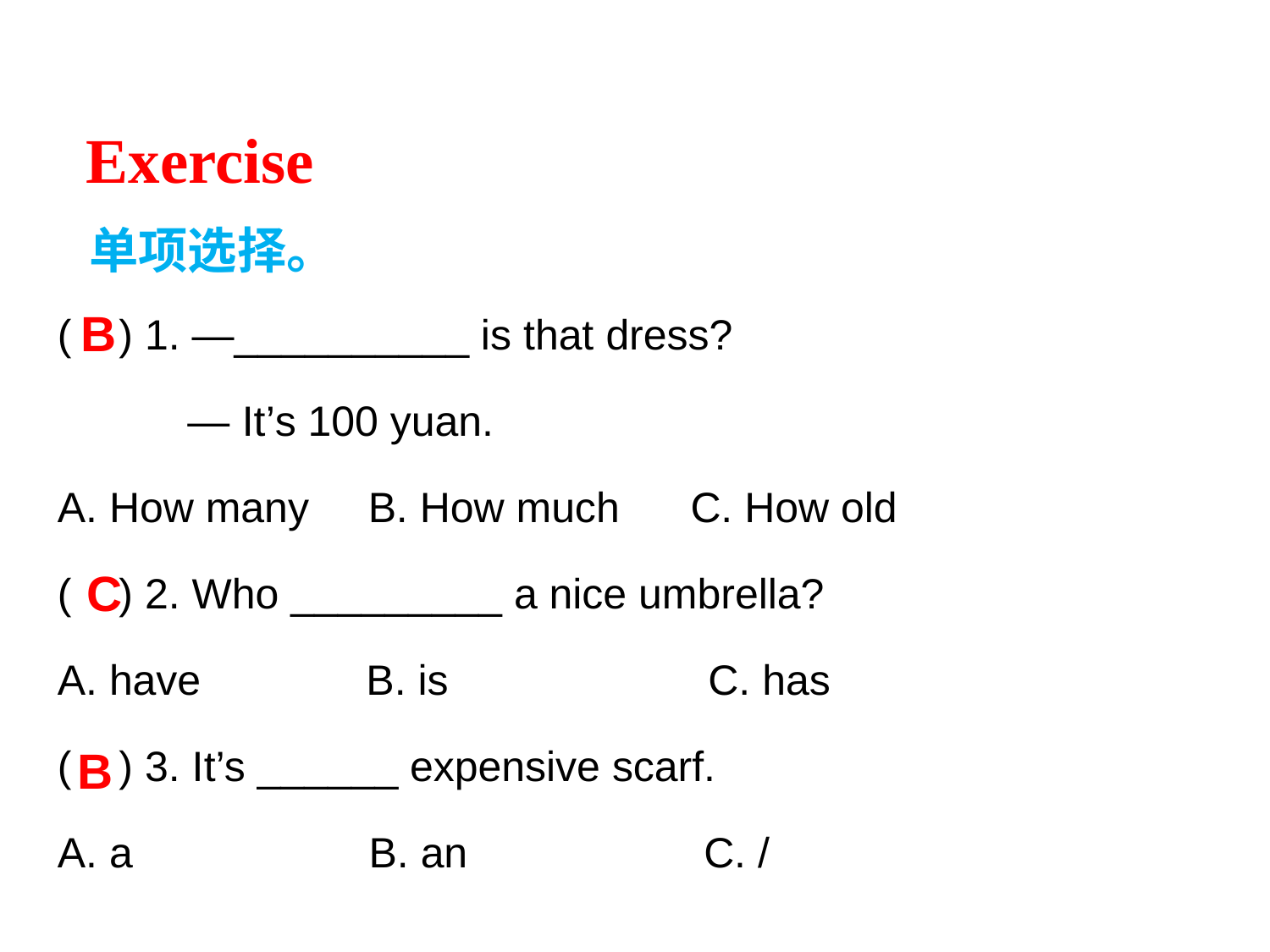

Exercise
单项选择。
(    ) 1. —__________ is that dress?
           — It’s 100 yuan.
A. How many     B. How much      C. How old
(    ) 2. Who _________ a nice umbrella?
A. have              B. is                      C. has
(    ) 3. It’s ______ expensive scarf.
A. a                    B. an                    C. /
B
C
B